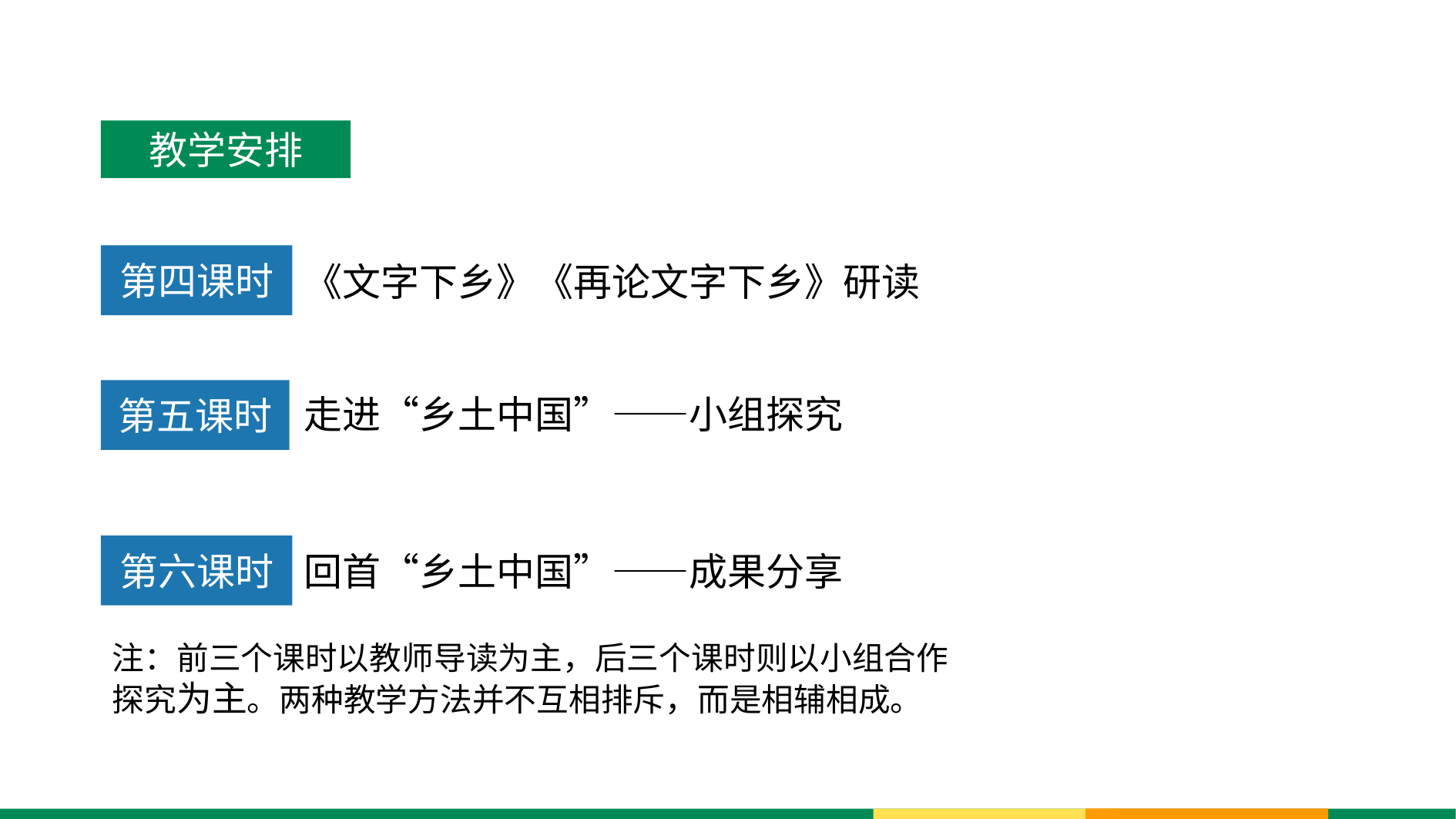

教学安排
第四课时
《文字下乡》《再论文字下乡》研读
走进“乡土中国”——小组探究
第五课时
第六课时
回首“乡土中国”——成果分享
注：前三个课时以教师导读为主，后三个课时则以小组合作
探究为主。两种教学方法并不互相排斥，而是相辅相成。